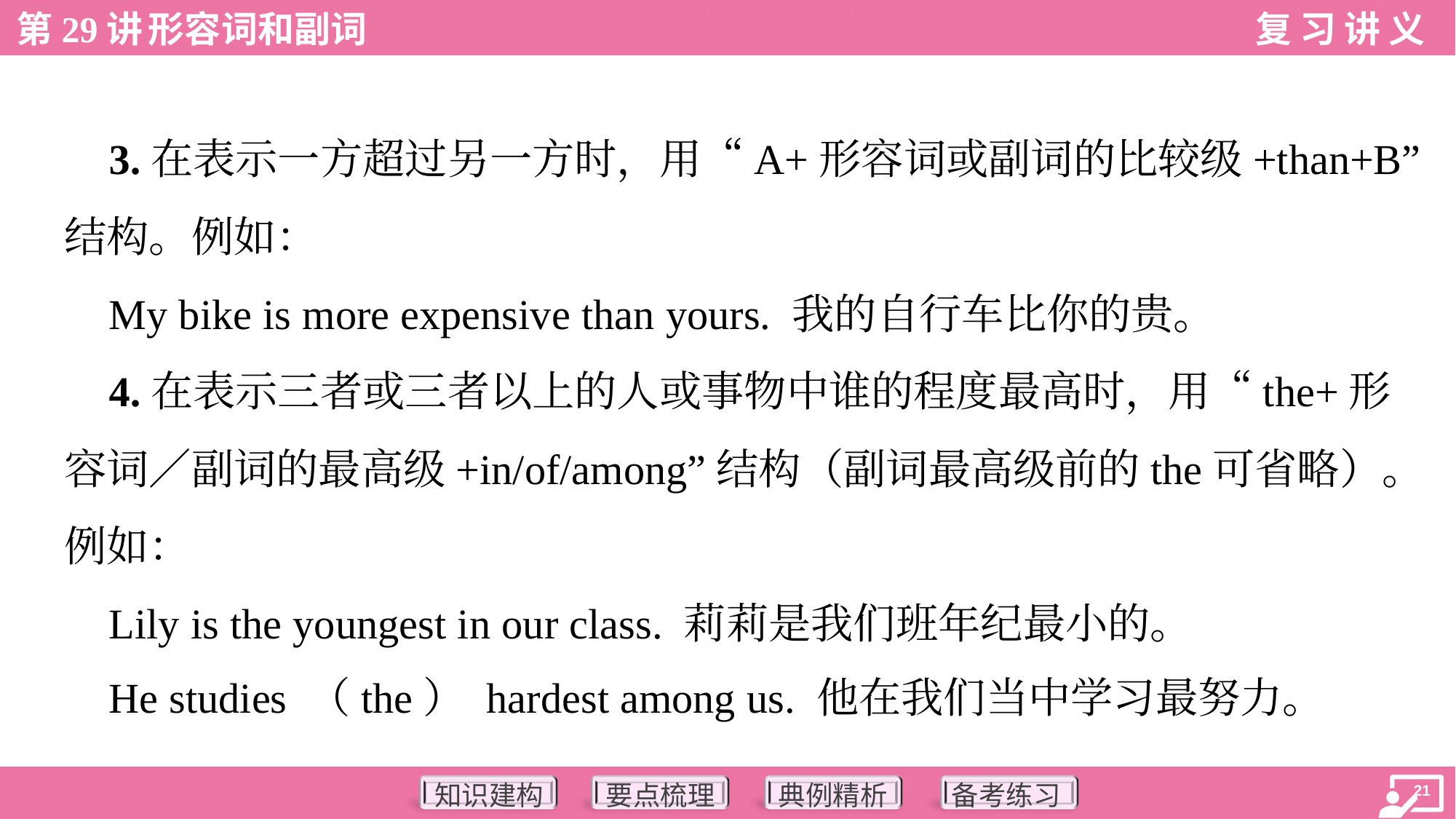

3.在表示一方超过另一方时，用“A+形容词或副词的比较级+than+B”
结构。例如：
    My bike is more expensive than yours. 我的自行车比你的贵。
    4.在表示三者或三者以上的人或事物中谁的程度最高时，用“the+形
容词／副词的最高级+in/of/among”结构（副词最高级前的the可省略）。
例如：
    Lily is the youngest in our class. 莉莉是我们班年纪最小的。
    He studies （the） hardest among us. 他在我们当中学习最努力。